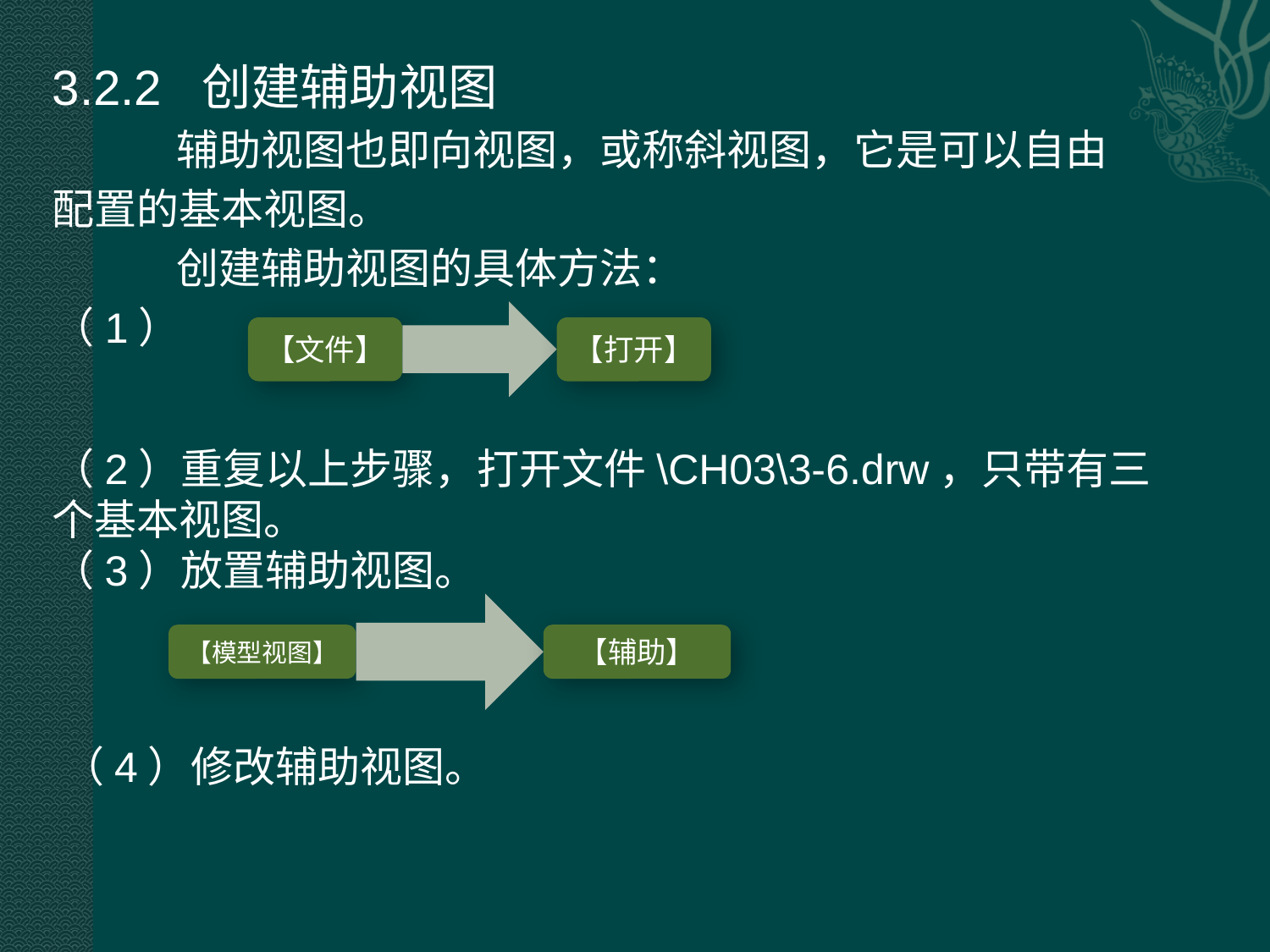

3.2.2  创建辅助视图
            辅助视图也即向视图，或称斜视图，它是可以自由
配置的基本视图。
            创建辅助视图的具体方法：
（1）
【文件】
【打开】
（2）重复以上步骤，打开文件\CH03\3-6.drw，只带有三个基本视图。
（3）放置辅助视图。
【模型视图】
【辅助】
（4）修改辅助视图。